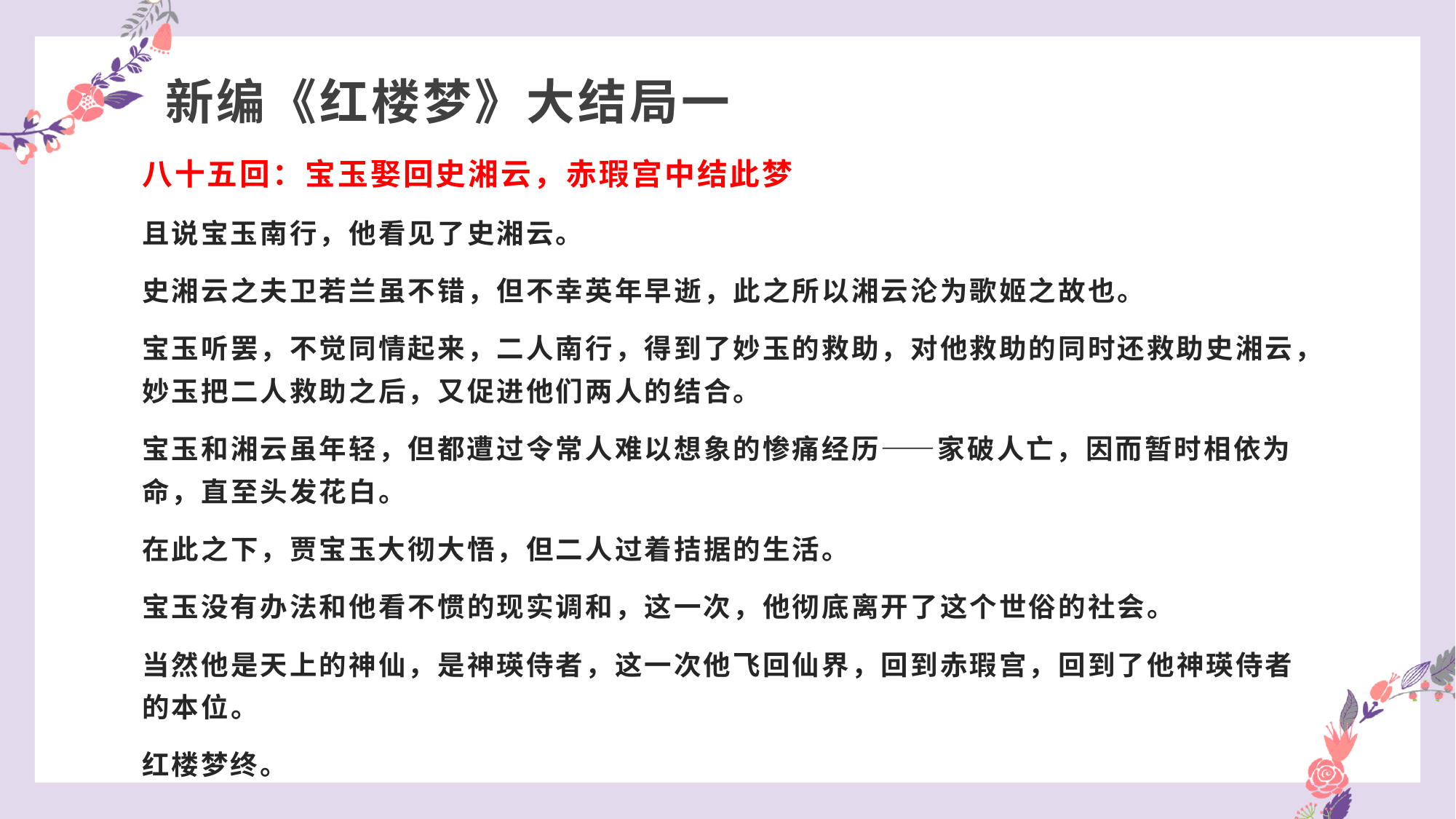

# 新编《红楼梦》大结局一
八十五回：宝玉娶回史湘云，赤瑕宫中结此梦
且说宝玉南行，他看见了史湘云。
史湘云之夫卫若兰虽不错，但不幸英年早逝，此之所以湘云沦为歌姬之故也。
宝玉听罢，不觉同情起来，二人南行，得到了妙玉的救助，对他救助的同时还救助史湘云，妙玉把二人救助之后，又促进他们两人的结合。
宝玉和湘云虽年轻，但都遭过令常人难以想象的惨痛经历——家破人亡，因而暂时相依为命，直至头发花白。
在此之下，贾宝玉大彻大悟，但二人过着拮据的生活。
宝玉没有办法和他看不惯的现实调和，这一次，他彻底离开了这个世俗的社会。
当然他是天上的神仙，是神瑛侍者，这一次他飞回仙界，回到赤瑕宫，回到了他神瑛侍者的本位。
红楼梦终。